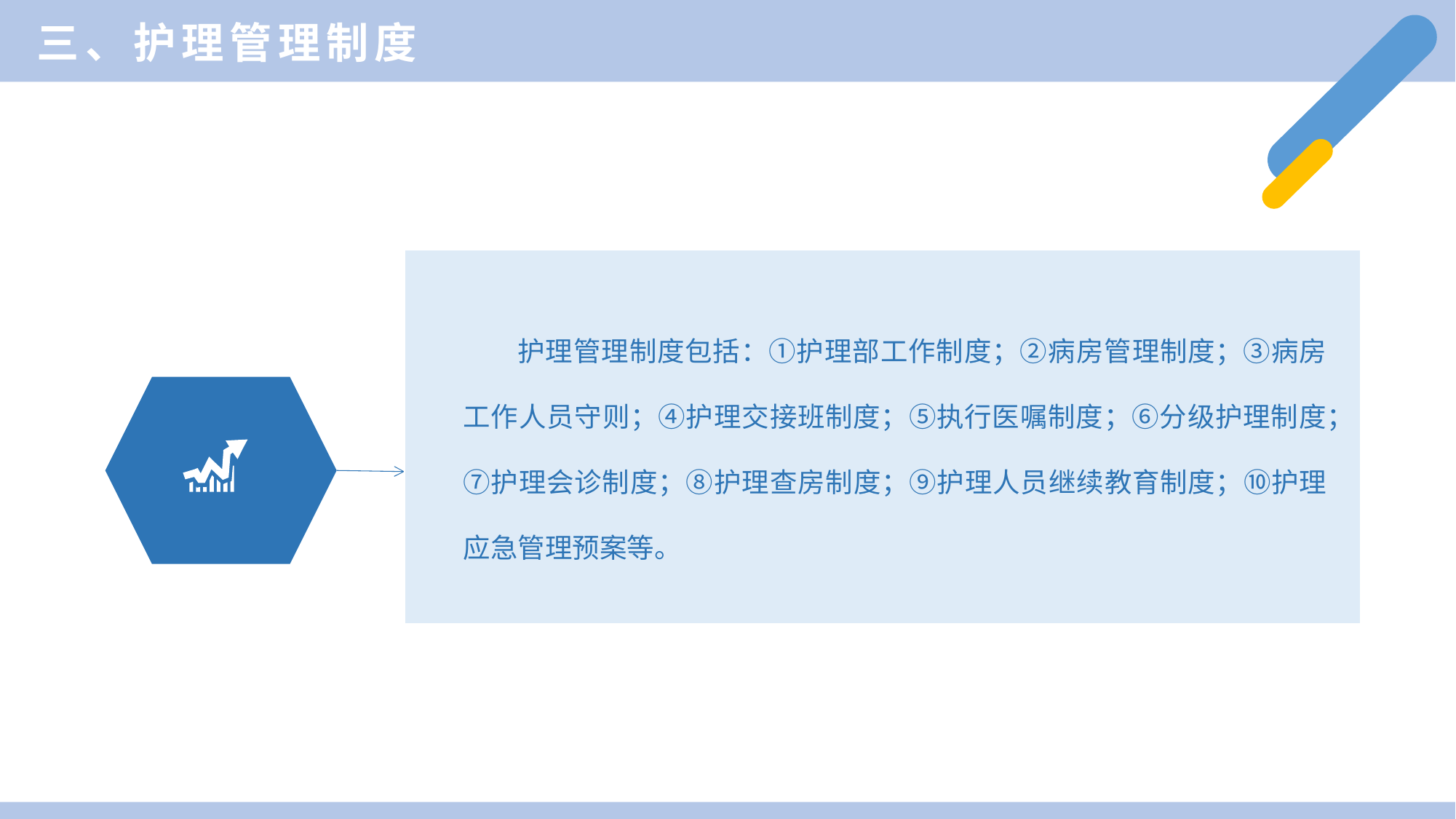

三、护理管理制度

护理管理制度包括：①护理部工作制度；②病房管理制度；③病房工作人员守则；④护理交接班制度；⑤执行医嘱制度；⑥分级护理制度；⑦护理会诊制度；⑧护理查房制度；⑨护理人员继续教育制度；⑩护理应急管理预案等。